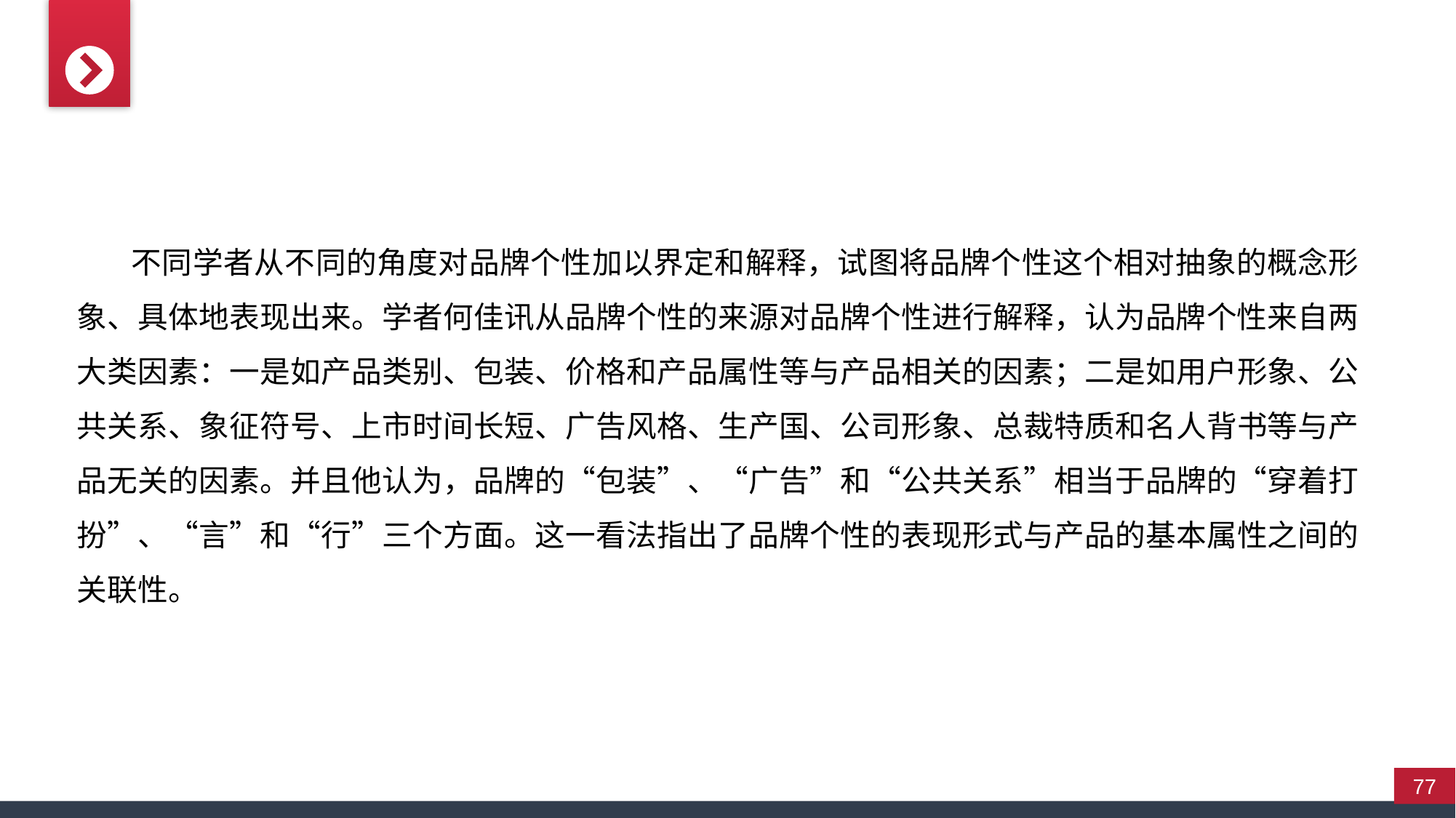

不同学者从不同的角度对品牌个性加以界定和解释，试图将品牌个性这个相对抽象的概念形象、具体地表现出来。学者何佳讯从品牌个性的来源对品牌个性进行解释，认为品牌个性来自两大类因素：一是如产品类别、包装、价格和产品属性等与产品相关的因素；二是如用户形象、公共关系、象征符号、上市时间长短、广告风格、生产国、公司形象、总裁特质和名人背书等与产品无关的因素。并且他认为，品牌的“包装”、“广告”和“公共关系”相当于品牌的“穿着打扮”、“言”和“行”三个方面。这一看法指出了品牌个性的表现形式与产品的基本属性之间的关联性。